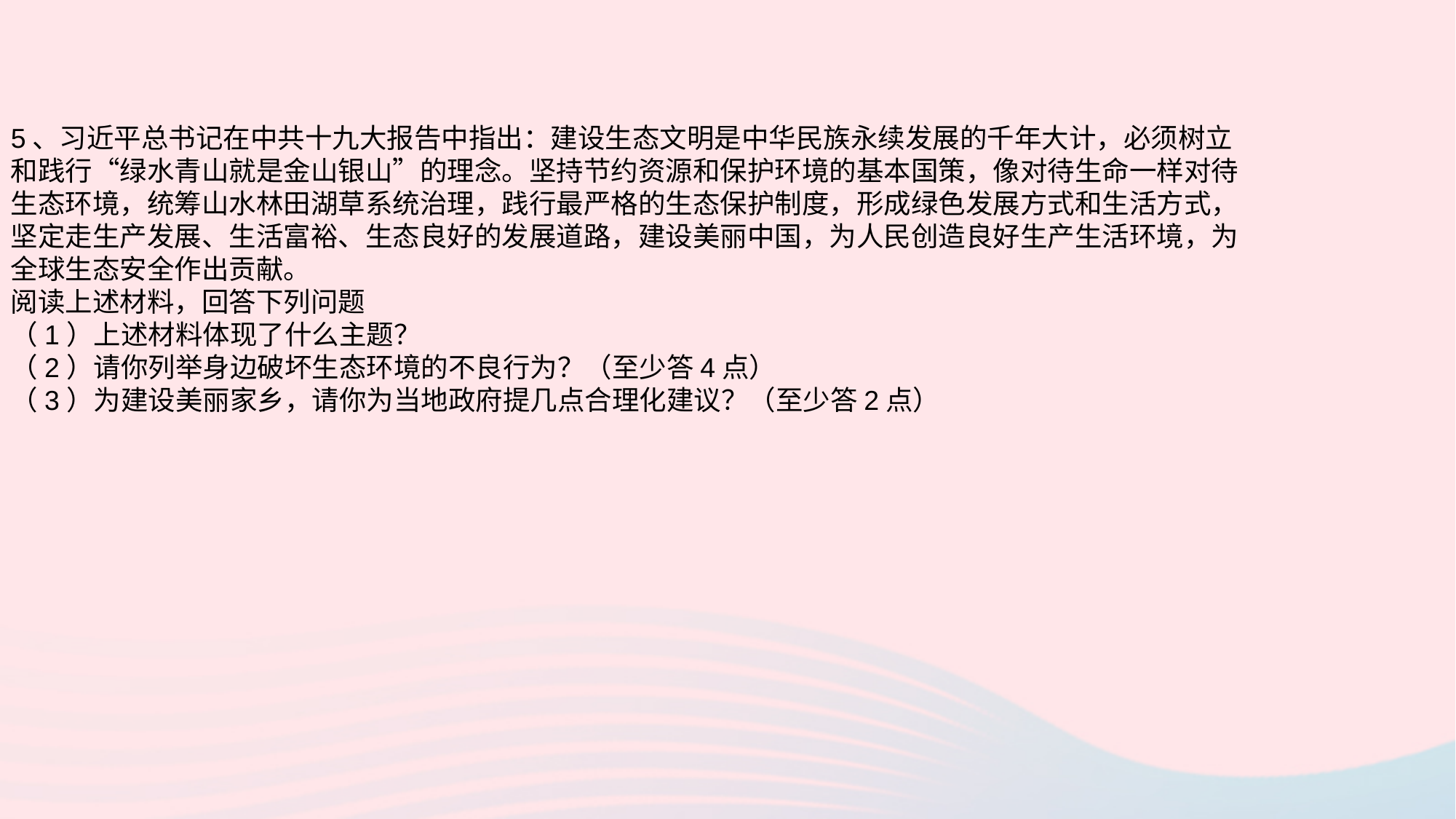

5、习近平总书记在中共十九大报告中指出：建设生态文明是中华民族永续发展的千年大计，必须树立和践行“绿水青山就是金山银山”的理念。坚持节约资源和保护环境的基本国策，像对待生命一样对待生态环境，统筹山水林田湖草系统治理，践行最严格的生态保护制度，形成绿色发展方式和生活方式，坚定走生产发展、生活富裕、生态良好的发展道路，建设美丽中国，为人民创造良好生产生活环境，为全球生态安全作出贡献。
阅读上述材料，回答下列问题
（1）上述材料体现了什么主题？
（2）请你列举身边破坏生态环境的不良行为？（至少答4点）
（3）为建设美丽家乡，请你为当地政府提几点合理化建议？（至少答2点）